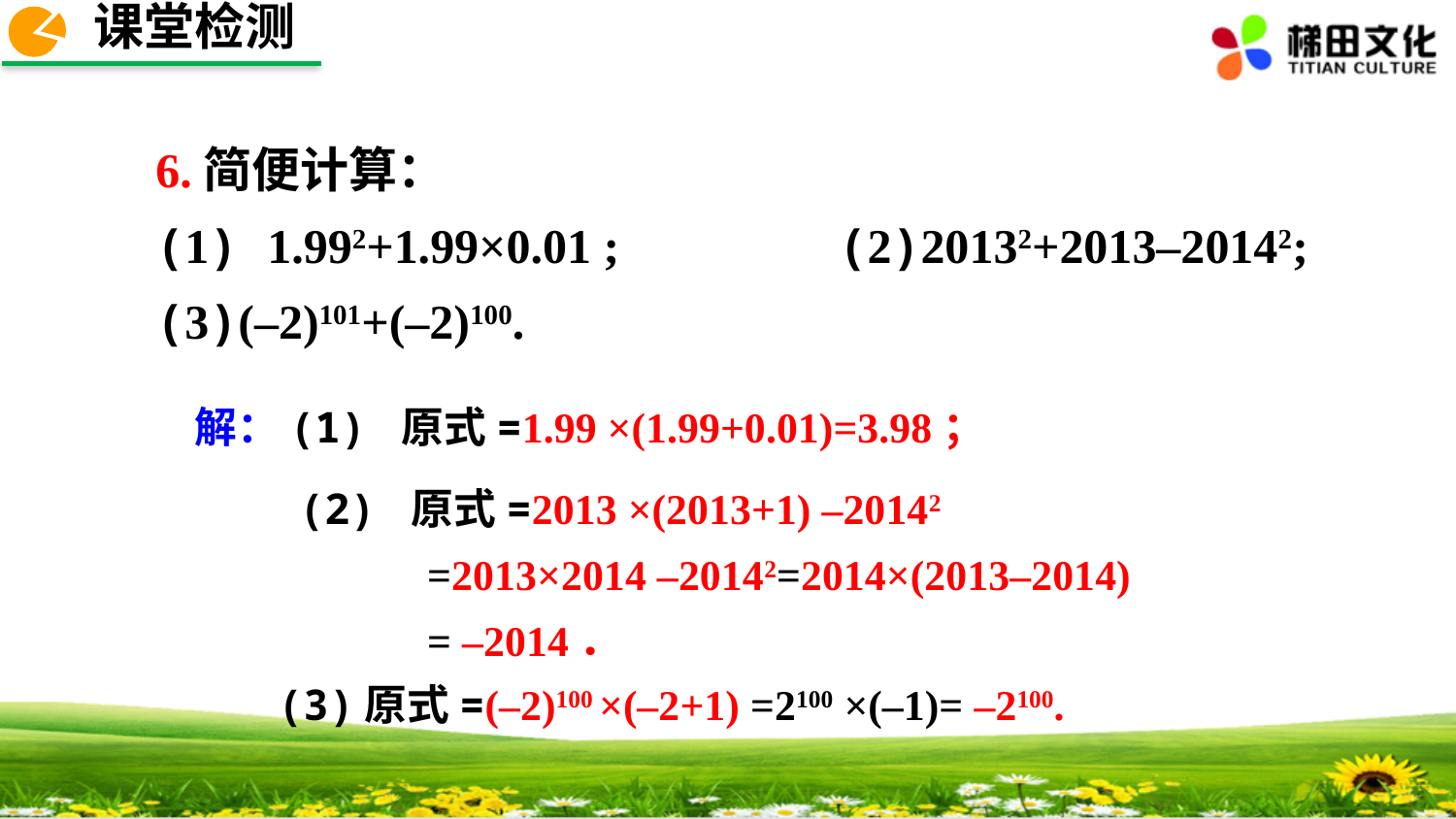

课堂检测

6.简便计算：
(1) 1.992+1.99×0.01 ;                  (2)20132+2013–20142;
(3)(–2)101+(–2)100.
解：(1) 原式=1.99 ×(1.99+0.01)=3.98；
  (2) 原式=2013 ×(2013+1) –20142
              =2013×2014 –20142=2014×(2013–2014)
              = –2014．
(3)原式=(–2)100 ×(–2+1) =2100 ×(–1)= –2100.